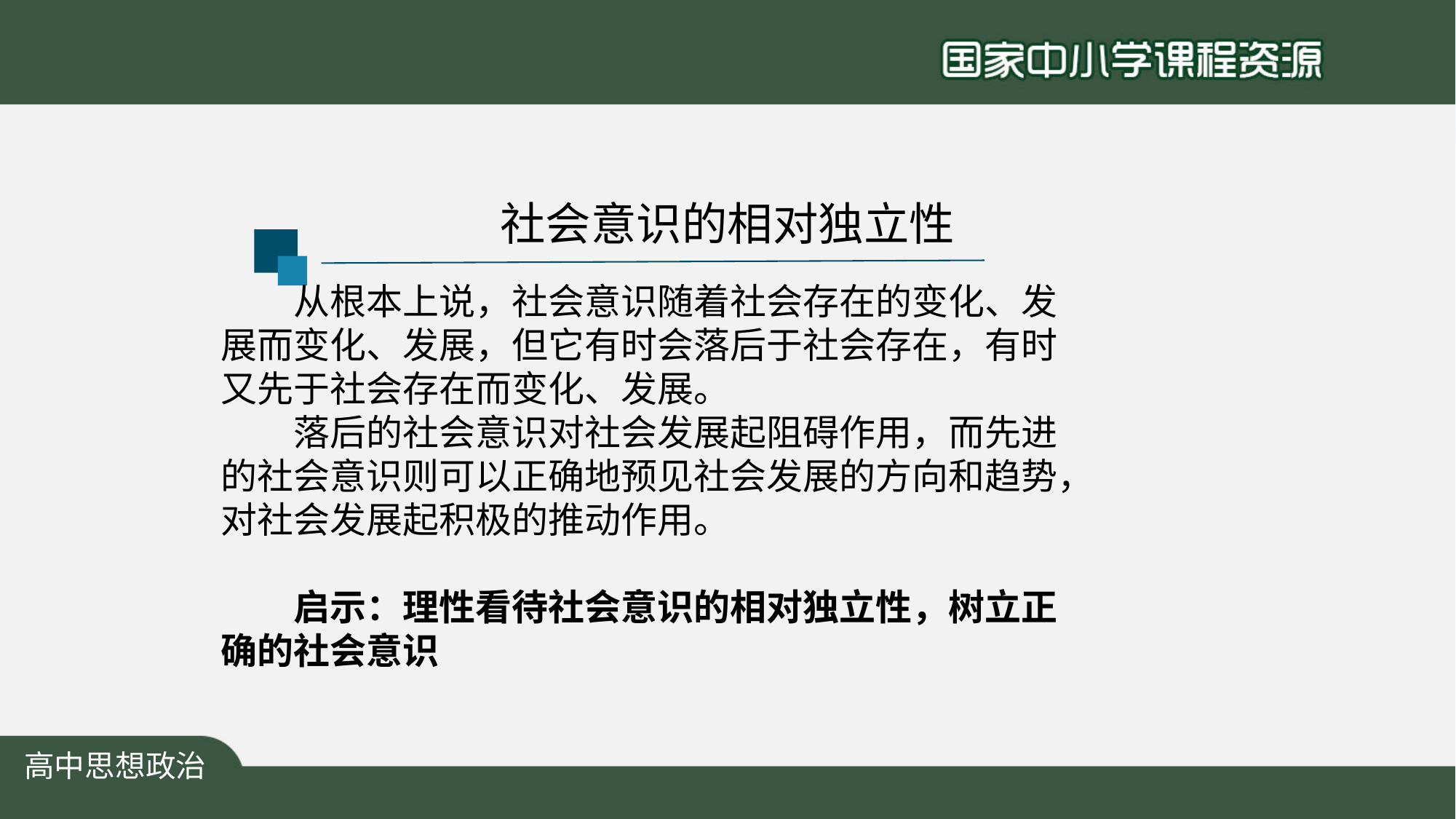

社会意识的相对独立性

从根本上说，社会意识随着社会存在的变化、发展而变化、发展，但它有时会落后于社会存在，有时又先于社会存在而变化、发展。
落后的社会意识对社会发展起阻碍作用，而先进的社会意识则可以正确地预见社会发展的方向和趋势，对社会发展起积极的推动作用。

启示：理性看待社会意识的相对独立性，树立正确的社会意识